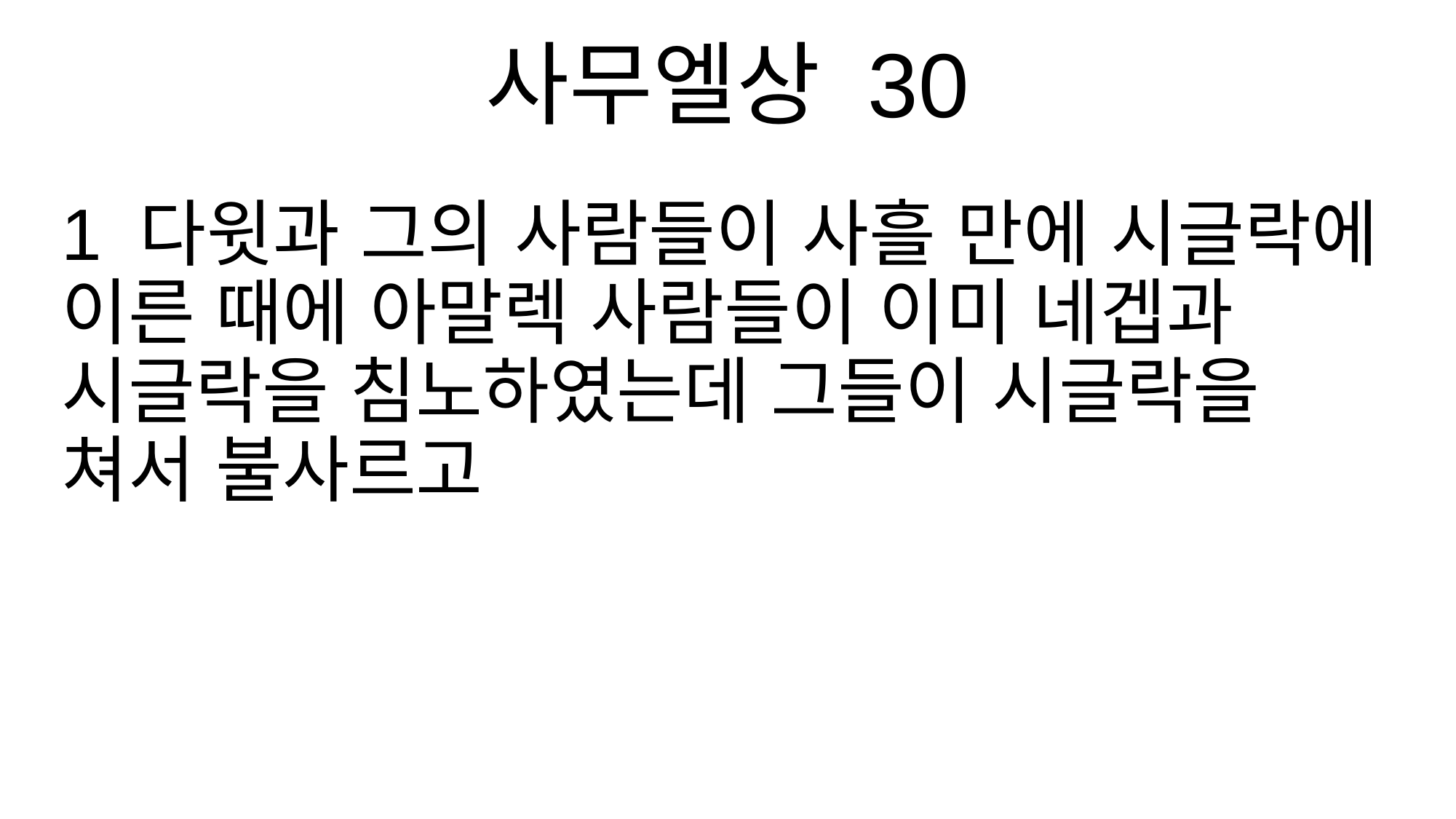

사무엘상 30
1 다윗과 그의 사람들이 사흘 만에 시글락에 이른 때에 아말렉 사람들이 이미 네겝과 시글락을 침노하였는데 그들이 시글락을 쳐서 불사르고